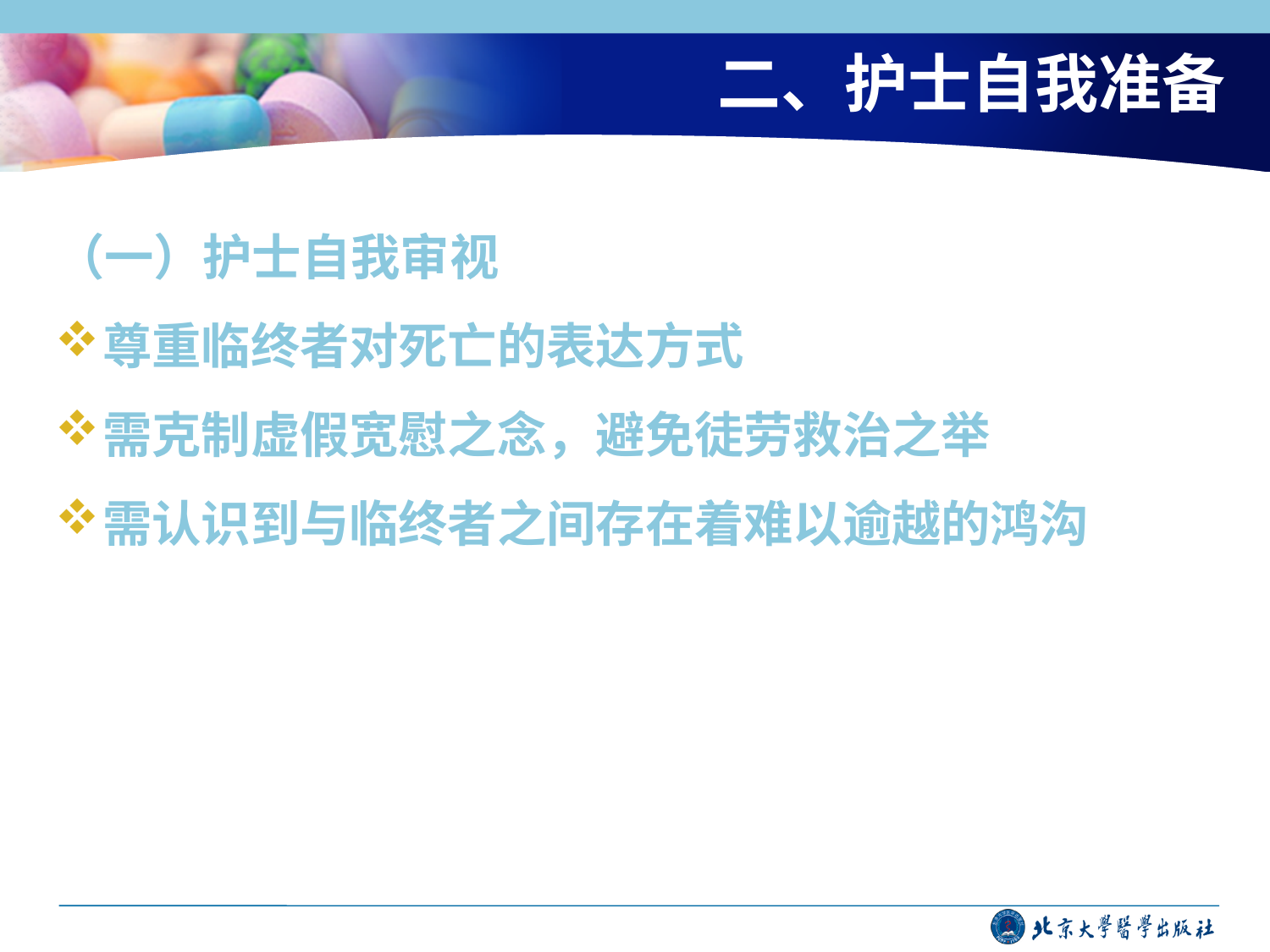

# 二、护士自我准备
（一）护士自我审视
尊重临终者对死亡的表达方式
需克制虚假宽慰之念，避免徒劳救治之举
需认识到与临终者之间存在着难以逾越的鸿沟